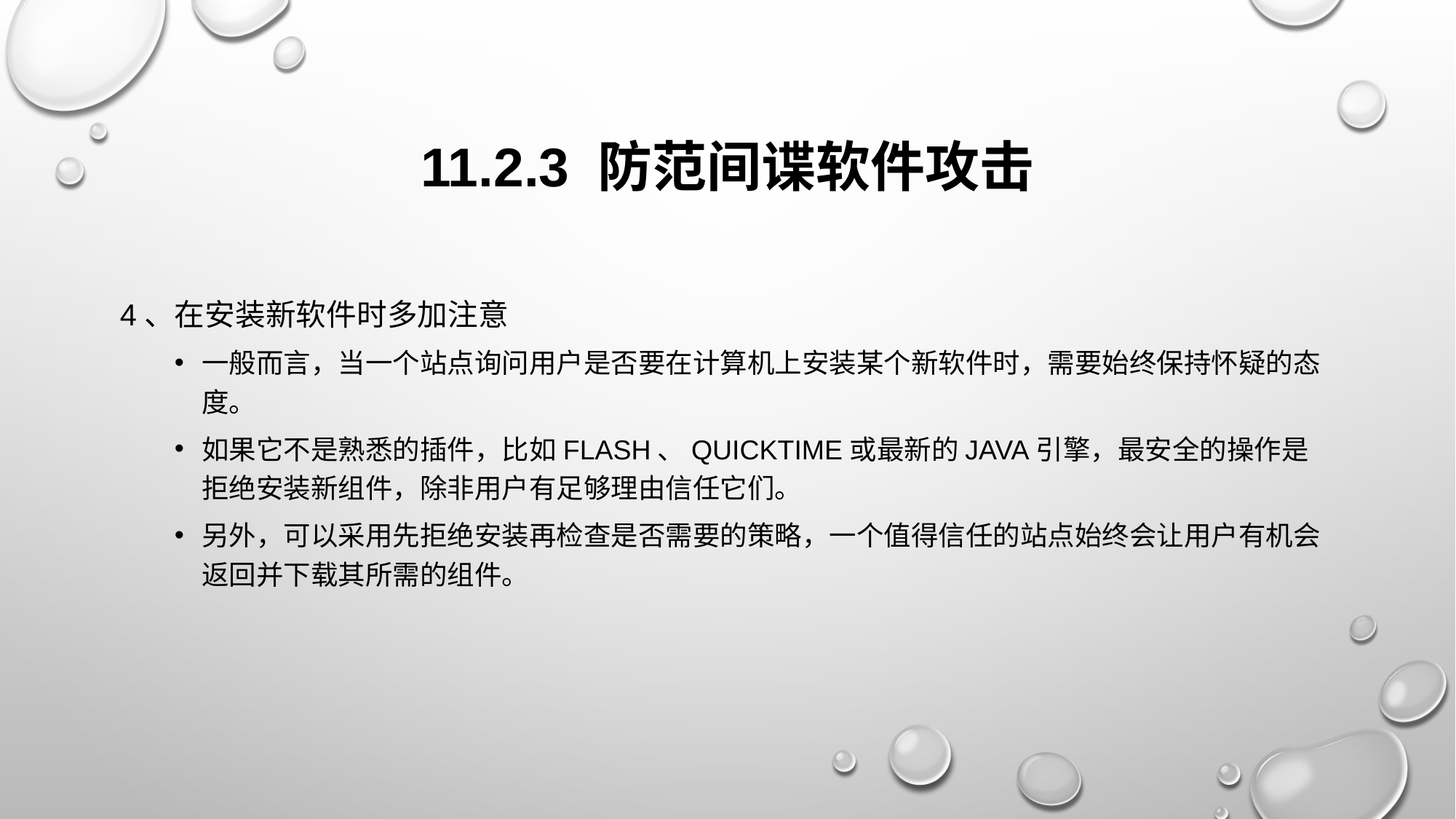

# 11.2.3 防范间谍软件攻击
4、在安装新软件时多加注意
一般而言，当一个站点询问用户是否要在计算机上安装某个新软件时，需要始终保持怀疑的态度。
如果它不是熟悉的插件，比如Flash、QuickTime或最新的Java引擎，最安全的操作是拒绝安装新组件，除非用户有足够理由信任它们。
另外，可以采用先拒绝安装再检查是否需要的策略，一个值得信任的站点始终会让用户有机会返回并下载其所需的组件。